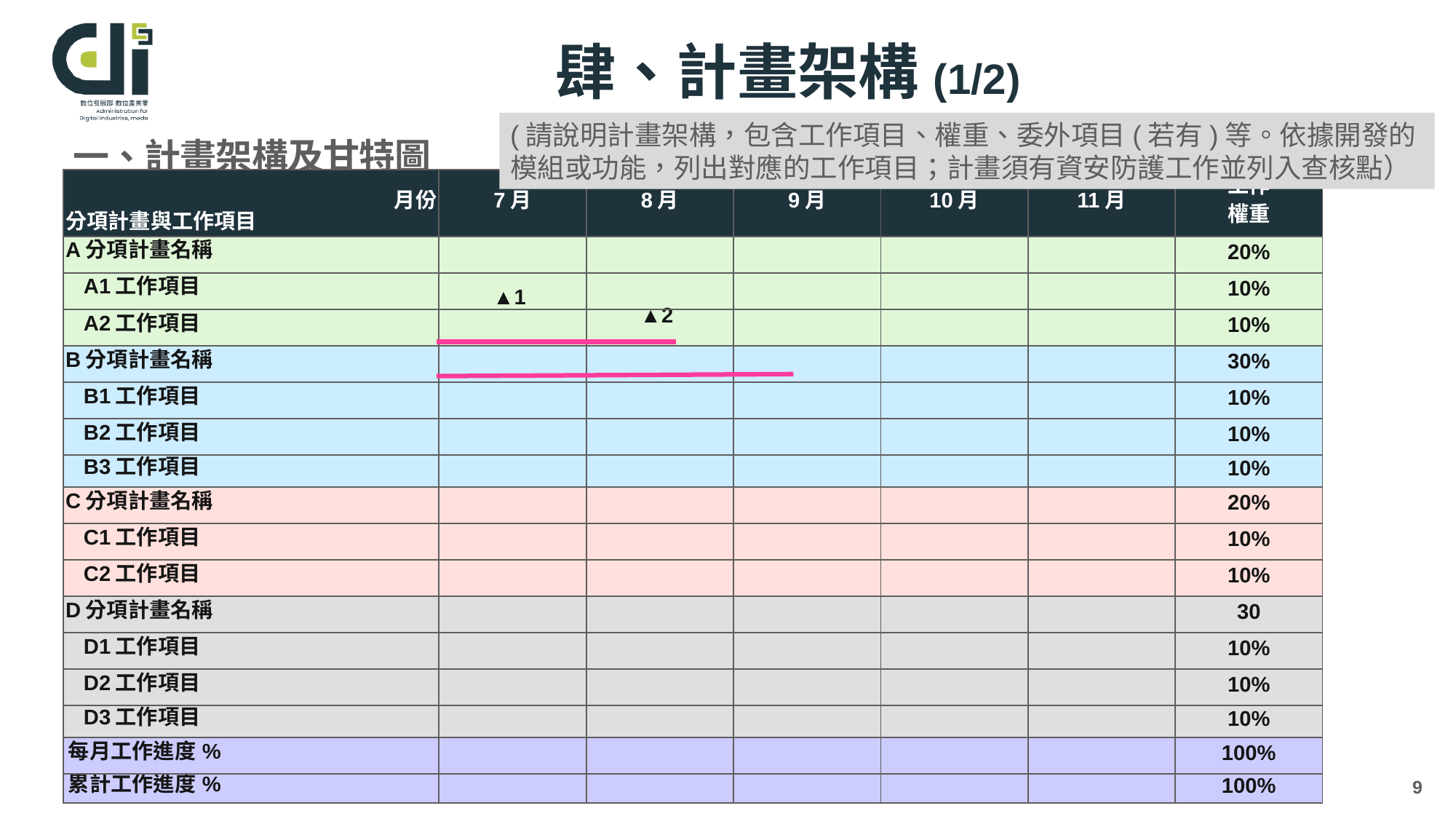

# 肆、計畫架構(1/2)
(請說明計畫架構，包含工作項目、權重、委外項目(若有)等。依據開發的模組或功能，列出對應的工作項目；計畫須有資安防護工作並列入查核點）
一、計畫架構及甘特圖
| 月份 分項計畫與工作項目 | 7月 | 8月 | 9月 | 10月 | 11月 | 工作 權重 |
| --- | --- | --- | --- | --- | --- | --- |
| A分項計畫名稱 |  |  |  |  |  | 20% |
| A1工作項目 | ▲1 |  |  |  |  | 10% |
| A2工作項目 |  | ▲2 |  |  |  | 10% |
| B分項計畫名稱 |  |  |  |  |  | 30% |
| B1工作項目 |  |  |  |  |  | 10% |
| B2工作項目 |  |  |  |  |  | 10% |
| B3工作項目 |  |  |  |  |  | 10% |
| C分項計畫名稱 |  |  |  |  |  | 20% |
| C1工作項目 |  |  |  |  |  | 10% |
| C2工作項目 |  |  |  |  |  | 10% |
| D分項計畫名稱 |  |  |  |  |  | 30 |
| D1工作項目 |  |  |  |  |  | 10% |
| D2工作項目 |  |  |  |  |  | 10% |
| D3工作項目 |  |  |  |  |  | 10% |
| 每月工作進度% |  |  |  |  |  | 100% |
| 累計工作進度% |  |  |  |  |  | 100% |
9